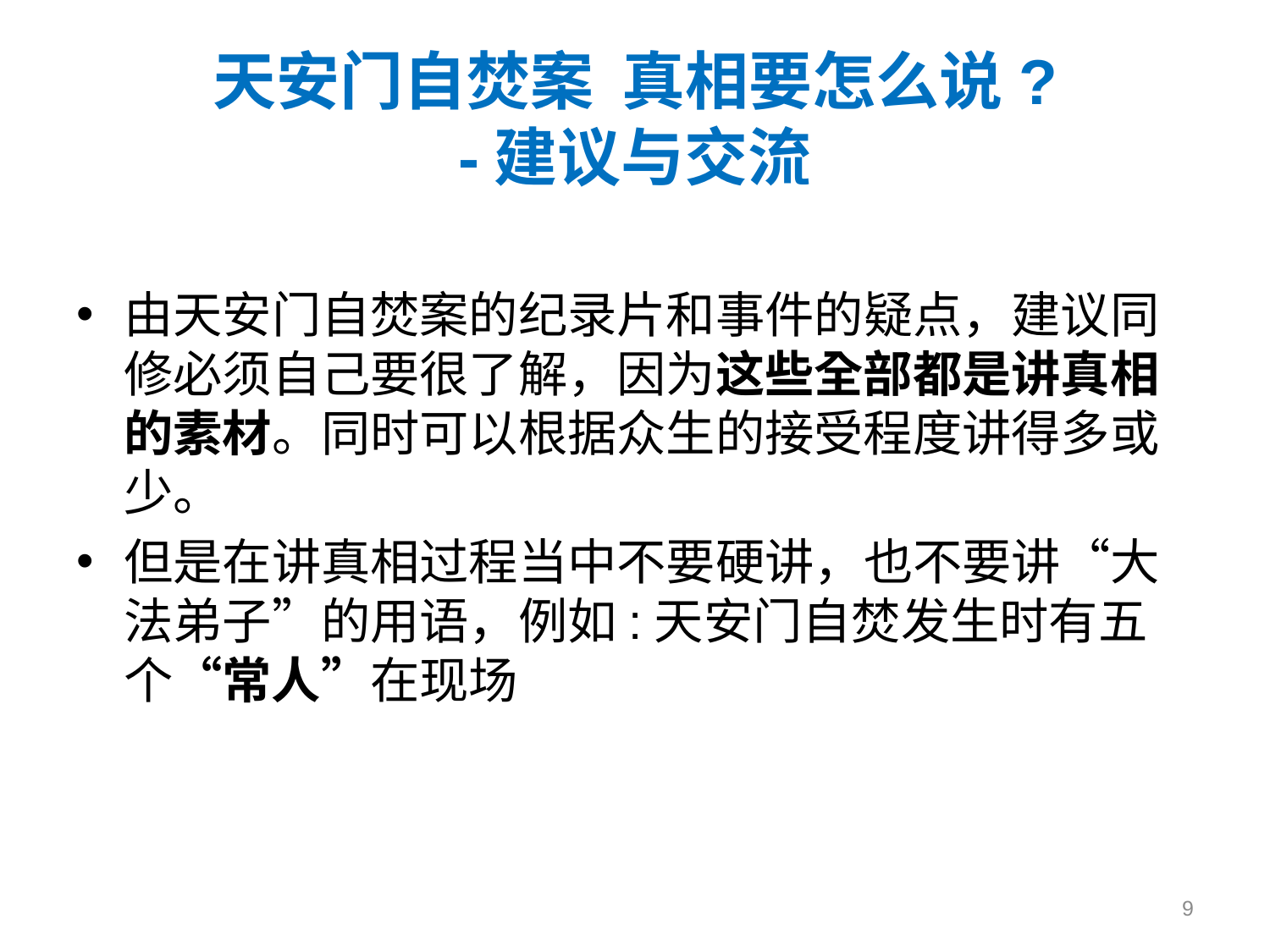

# 天安门自焚案  真相要怎么说? -建议与交流
由天安门自焚案的纪录片和事件的疑点，建议同修必须自己要很了解，因为这些全部都是讲真相的素材。同时可以根据众生的接受程度讲得多或少。
但是在讲真相过程当中不要硬讲，也不要讲“大法弟子”的用语，例如:天安门自焚发生时有五个“常人”在现场

9